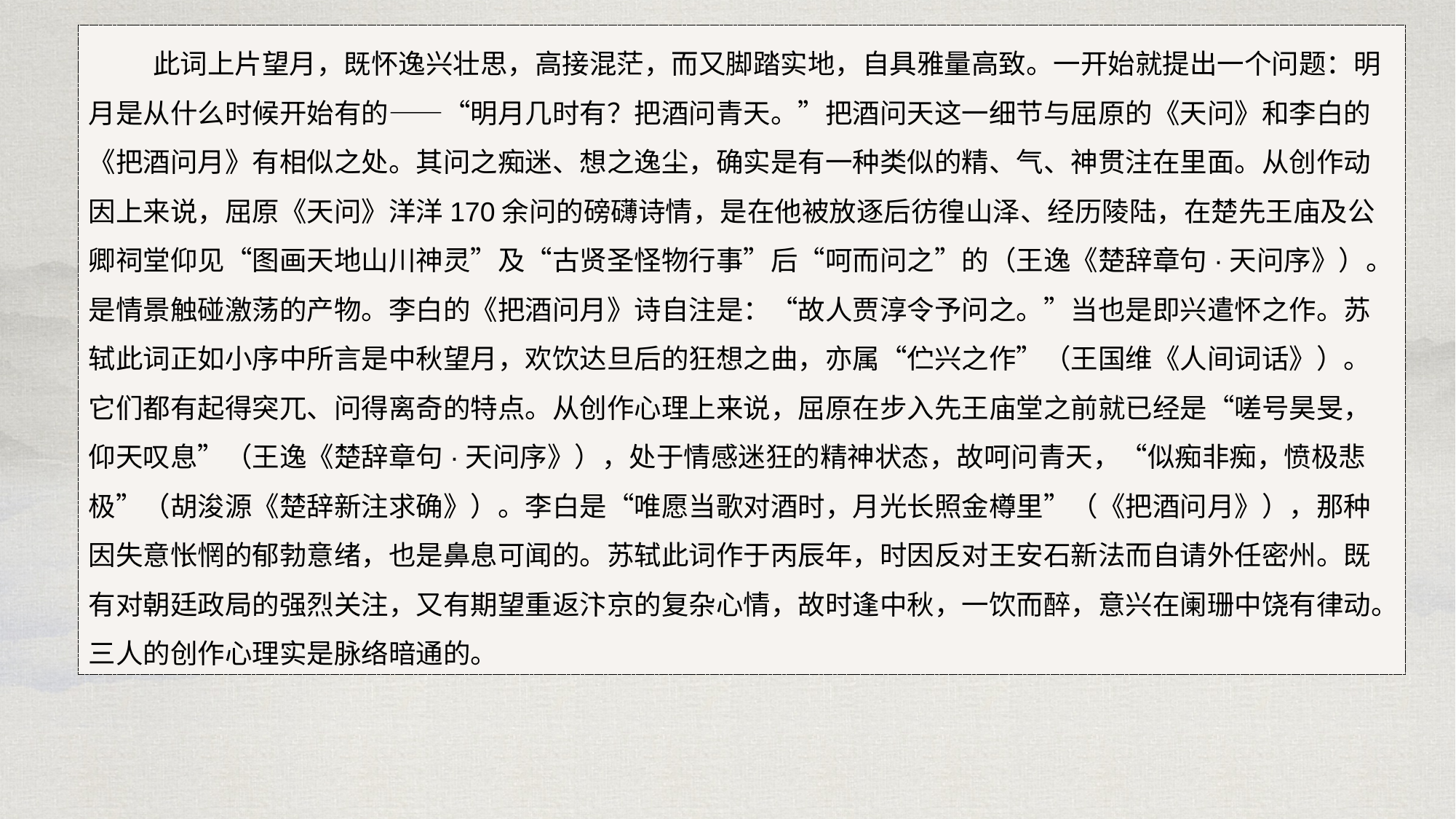

此词上片望月，既怀逸兴壮思，高接混茫，而又脚踏实地，自具雅量高致。一开始就提出一个问题：明月是从什么时候开始有的——“明月几时有？把酒问青天。”把酒问天这一细节与屈原的《天问》和李白的《把酒问月》有相似之处。其问之痴迷、想之逸尘，确实是有一种类似的精、气、神贯注在里面。从创作动因上来说，屈原《天问》洋洋170余问的磅礴诗情，是在他被放逐后彷徨山泽、经历陵陆，在楚先王庙及公卿祠堂仰见“图画天地山川神灵”及“古贤圣怪物行事”后“呵而问之”的（王逸《楚辞章句·天问序》）。是情景触碰激荡的产物。李白的《把酒问月》诗自注是：“故人贾淳令予问之。”当也是即兴遣怀之作。苏轼此词正如小序中所言是中秋望月，欢饮达旦后的狂想之曲，亦属“伫兴之作”（王国维《人间词话》）。它们都有起得突兀、问得离奇的特点。从创作心理上来说，屈原在步入先王庙堂之前就已经是“嗟号昊旻，仰天叹息”（王逸《楚辞章句·天问序》），处于情感迷狂的精神状态，故呵问青天，“似痴非痴，愤极悲极”（胡浚源《楚辞新注求确》）。李白是“唯愿当歌对酒时，月光长照金樽里”（《把酒问月》），那种因失意怅惘的郁勃意绪，也是鼻息可闻的。苏轼此词作于丙辰年，时因反对王安石新法而自请外任密州。既有对朝廷政局的强烈关注，又有期望重返汴京的复杂心情，故时逢中秋，一饮而醉，意兴在阑珊中饶有律动。三人的创作心理实是脉络暗通的。